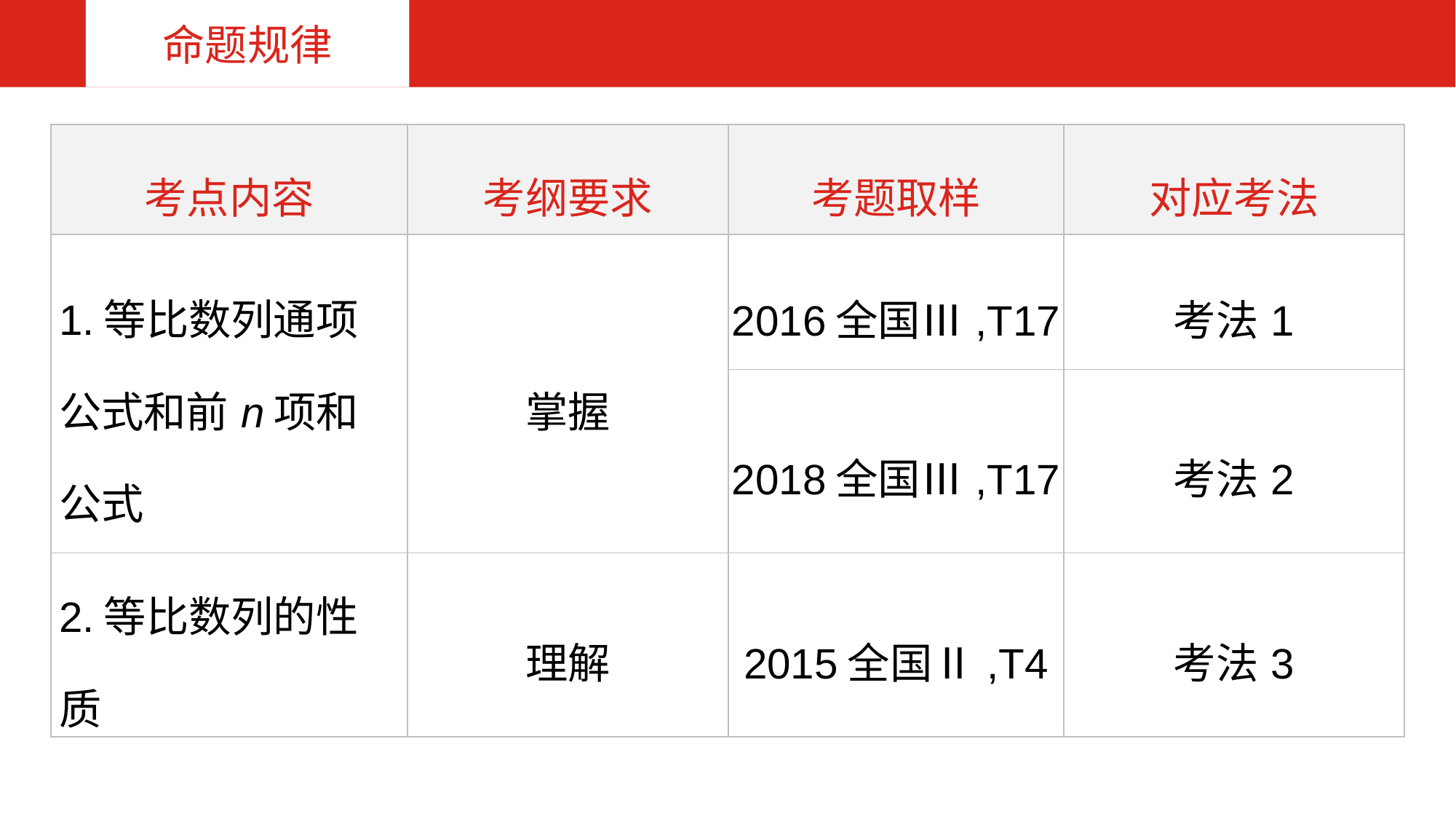

命题规律
| 考点内容 | 考纲要求 | 考题取样 | 对应考法 |
| --- | --- | --- | --- |
| 1.等比数列通项公式和前n项和公式 | 掌握 | 2016全国Ⅲ,T17 | 考法1 |
|  |  | 2018全国Ⅲ,T17 | 考法2 |
| 2.等比数列的性质 | 理解 | 2015全国Ⅱ,T4 | 考法3 |